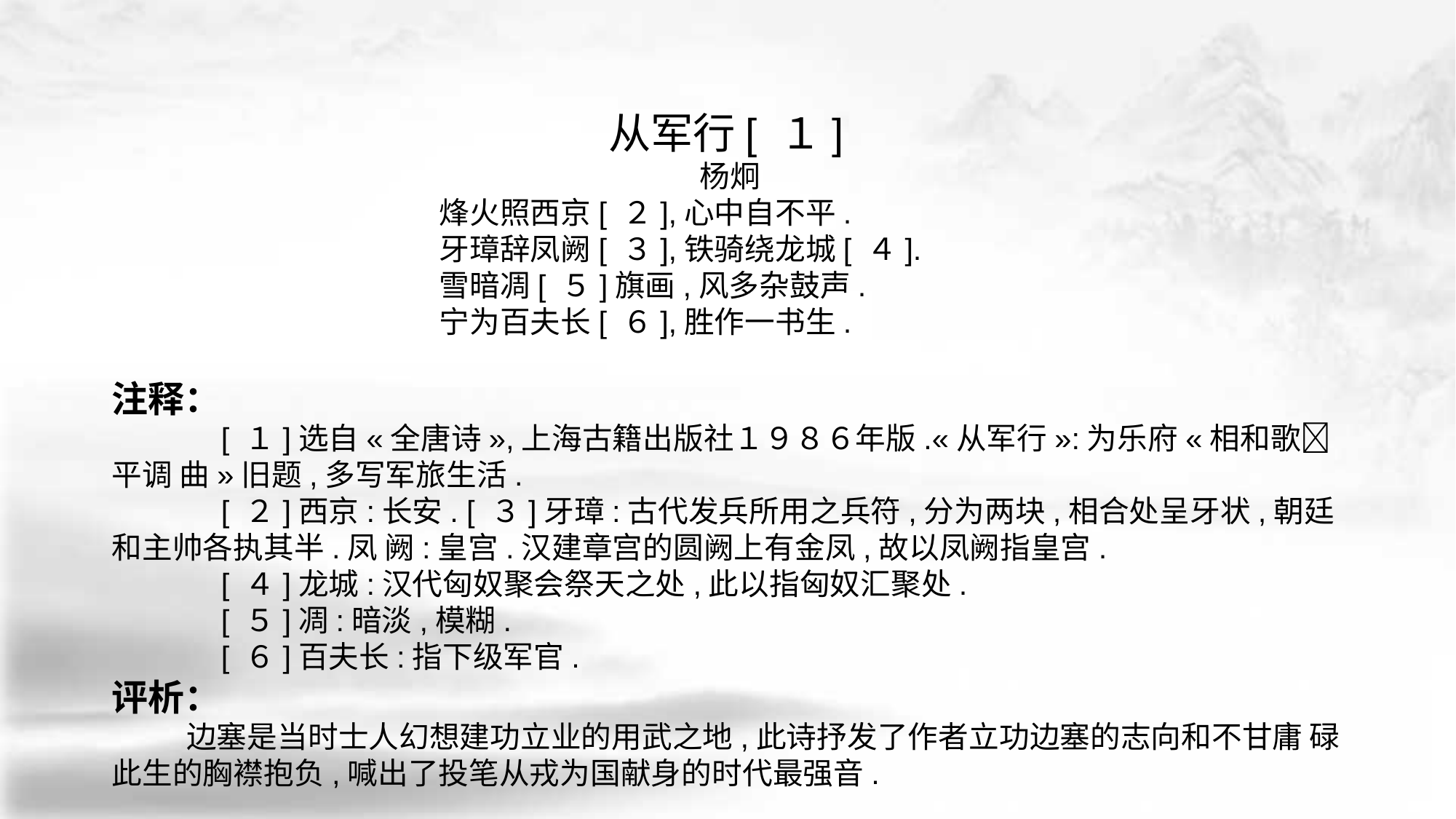

从军行[ １]
杨炯
			烽火照西京[ ２],心中自不平.
			牙璋辞凤阙[ ３],铁骑绕龙城[ ４].
			雪暗凋[ ５]旗画,风多杂鼓声.
			宁为百夫长[ ６],胜作一书生.

注释：
　　	[ １]选自«全唐诗»,上海古籍出版社１９８６年版.«从军行»:为乐府«相和歌􀅰平调 曲»旧题,多写军旅生活.
	[ ２]西京:长安. [ ３]牙璋:古代发兵所用之兵符,分为两块,相合处呈牙状,朝廷和主帅各执其半.凤 阙:皇宫.汉建章宫的圆阙上有金凤,故以凤阙指皇宫.
	[ ４]龙城:汉代匈奴聚会祭天之处,此以指匈奴汇聚处.
	[ ５]凋:暗淡,模糊.
	[ ６]百夫长:指下级军官.
评析：
          边塞是当时士人幻想建功立业的用武之地,此诗抒发了作者立功边塞的志向和不甘庸 碌此生的胸襟抱负,喊出了投笔从戎为国献身的时代最强音.